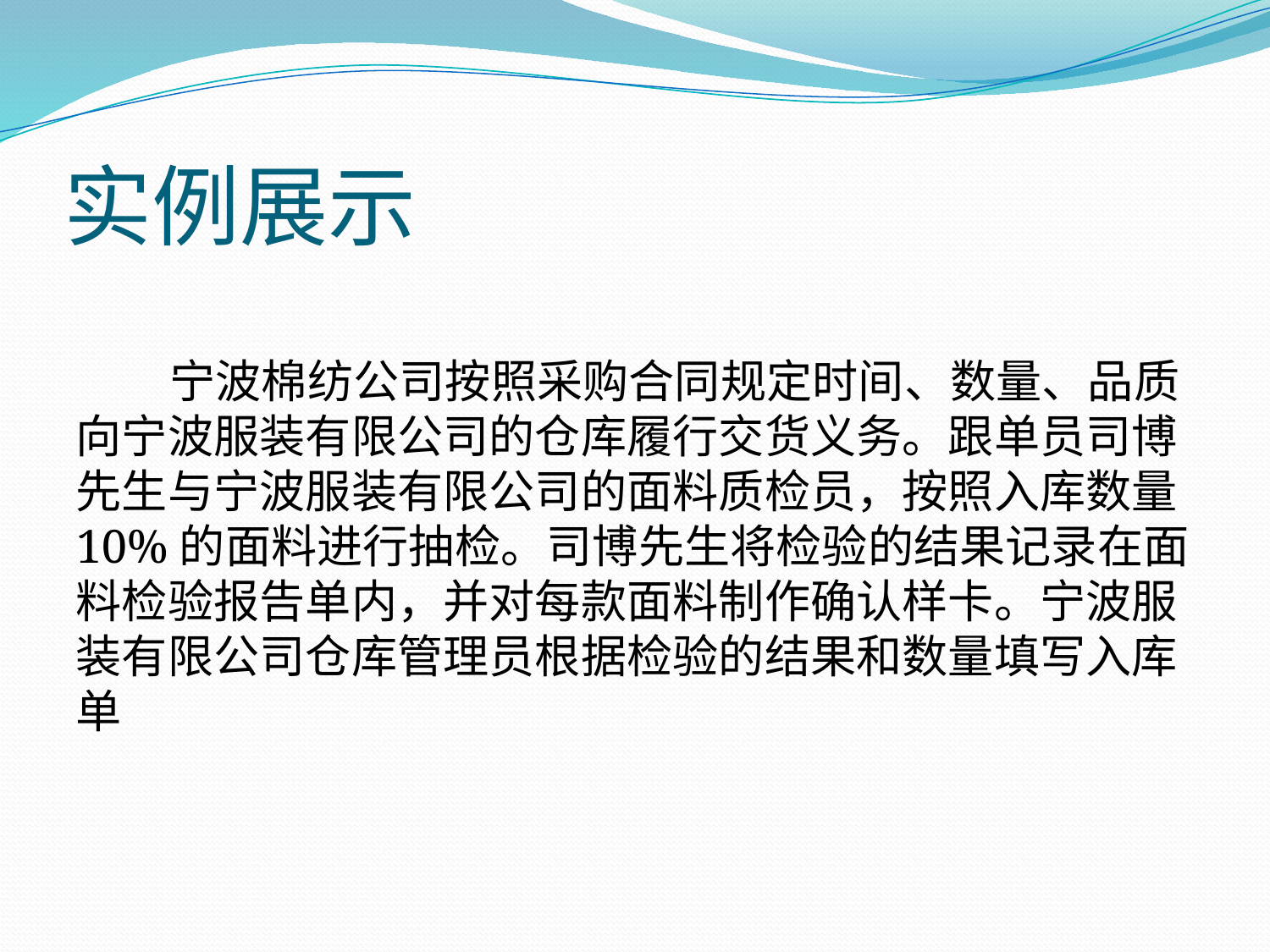

# 实例展示
        宁波棉纺公司按照采购合同规定时间、数量、品质向宁波服装有限公司的仓库履行交货义务。跟单员司博先生与宁波服装有限公司的面料质检员，按照入库数量10%的面料进行抽检。司博先生将检验的结果记录在面料检验报告单内，并对每款面料制作确认样卡。宁波服装有限公司仓库管理员根据检验的结果和数量填写入库单